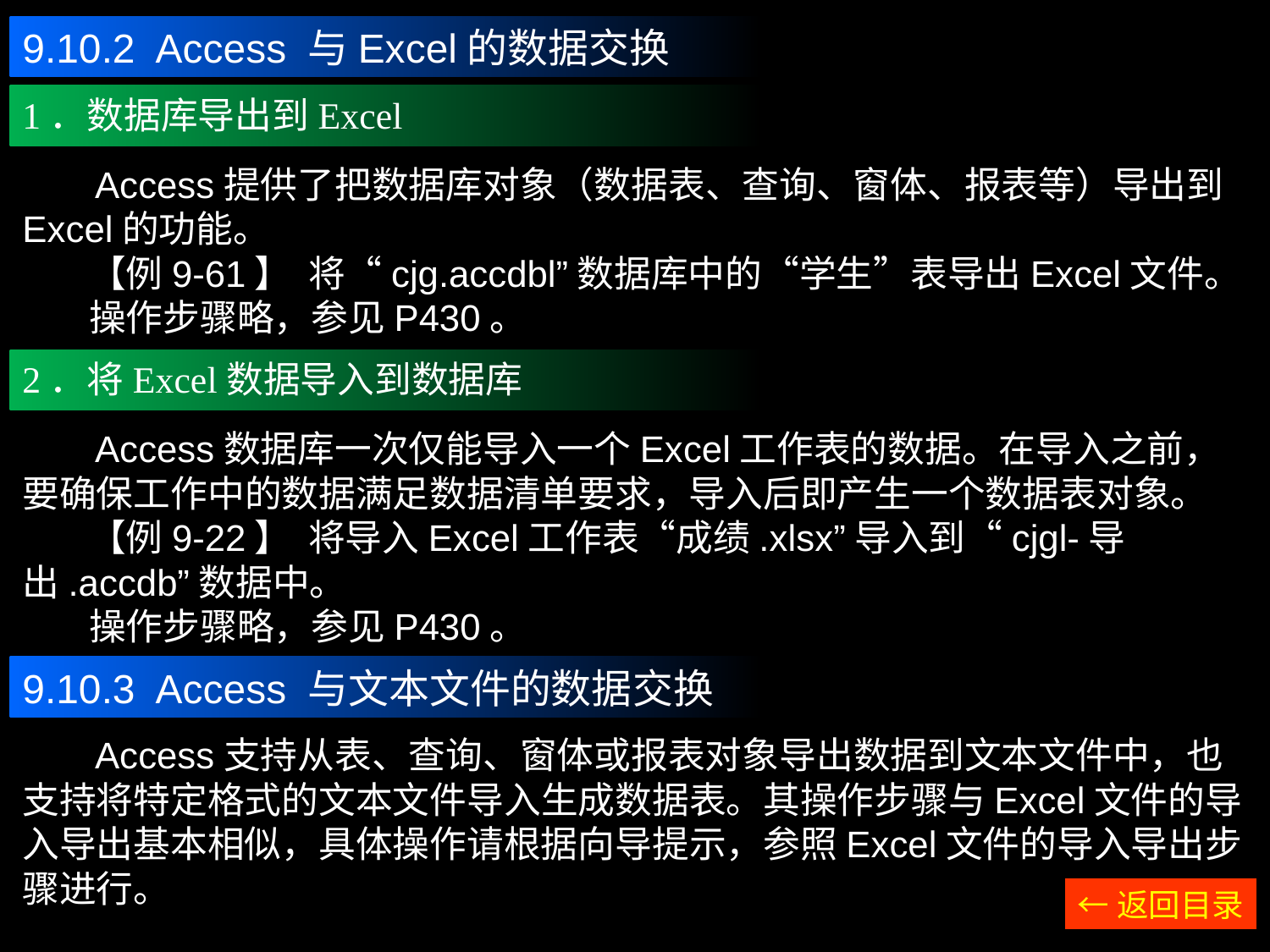

9.10.2  Access 与Excel的数据交换
1．数据库导出到Excel
       Access提供了把数据库对象（数据表、查询、窗体、报表等）导出到Excel的功能。
       【例9-61】  将“cjg.accdbl”数据库中的“学生”表导出Excel文件。
       操作步骤略，参见P430。
2．将Excel数据导入到数据库
       Access数据库一次仅能导入一个Excel工作表的数据。在导入之前，要确保工作中的数据满足数据清单要求，导入后即产生一个数据表对象。
       【例9-22】  将导入Excel工作表“成绩.xlsx”导入到“cjgl-导出.accdb”数据中。
       操作步骤略，参见P430。
9.10.3  Access 与文本文件的数据交换
       Access支持从表、查询、窗体或报表对象导出数据到文本文件中，也支持将特定格式的文本文件导入生成数据表。其操作步骤与Excel文件的导入导出基本相似，具体操作请根据向导提示，参照Excel文件的导入导出步骤进行。
←返回目录